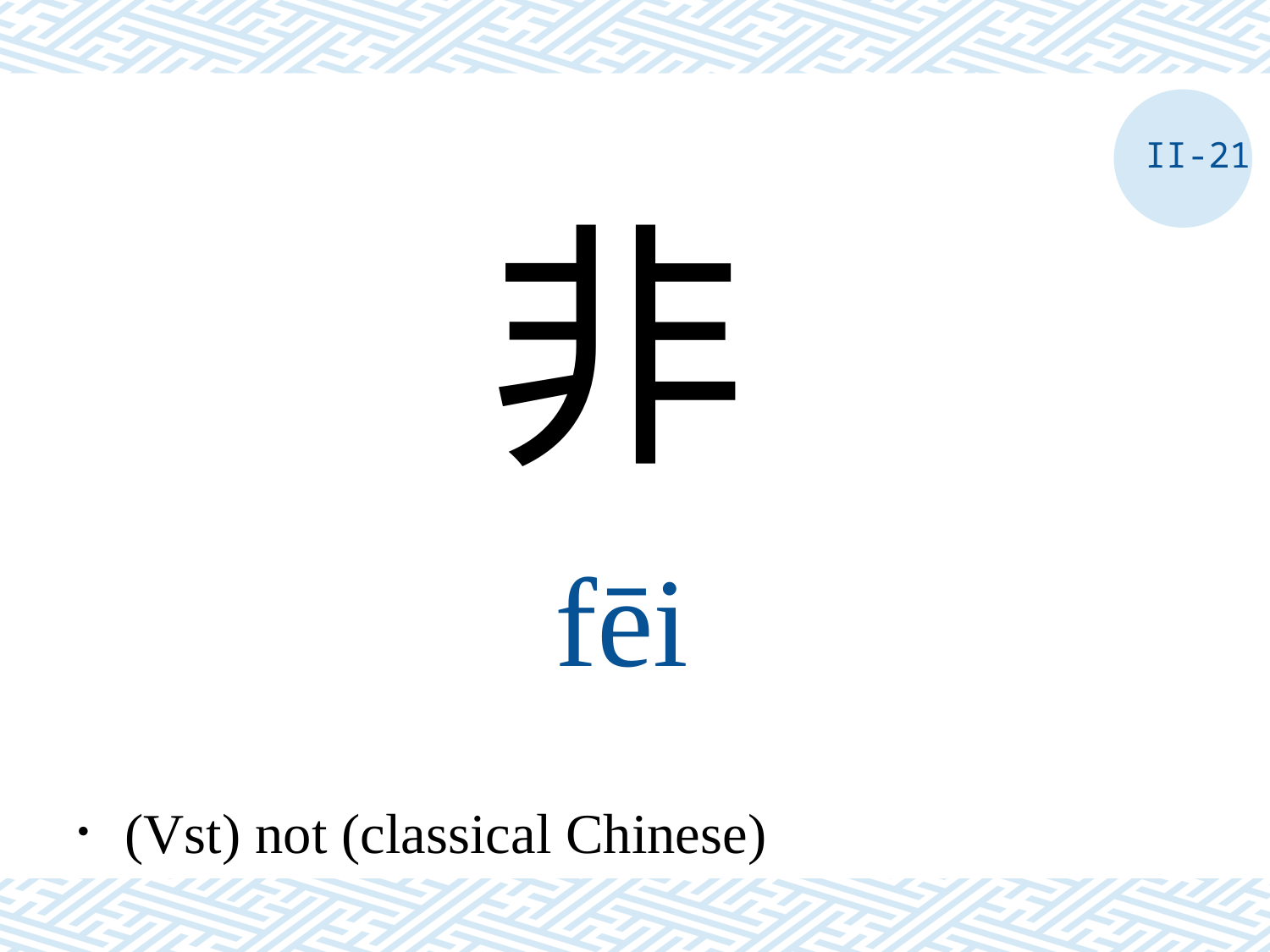

II-21

非
fēi
．(Vst) not (classical Chinese)